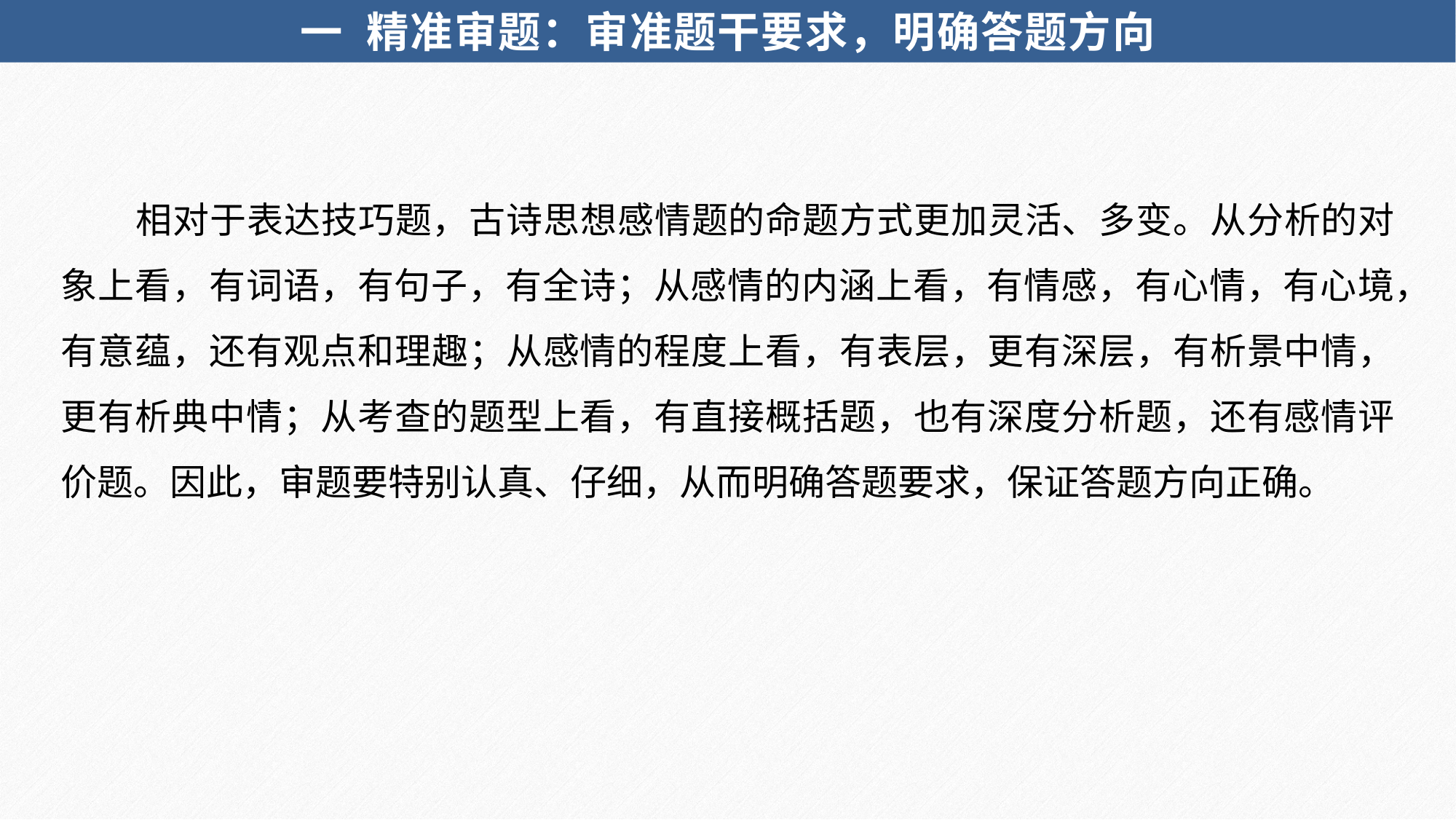

一  精准审题：审准题干要求，明确答题方向
相对于表达技巧题，古诗思想感情题的命题方式更加灵活、多变。从分析的对象上看，有词语，有句子，有全诗；从感情的内涵上看，有情感，有心情，有心境，有意蕴，还有观点和理趣；从感情的程度上看，有表层，更有深层，有析景中情，更有析典中情；从考查的题型上看，有直接概括题，也有深度分析题，还有感情评价题。因此，审题要特别认真、仔细，从而明确答题要求，保证答题方向正确。